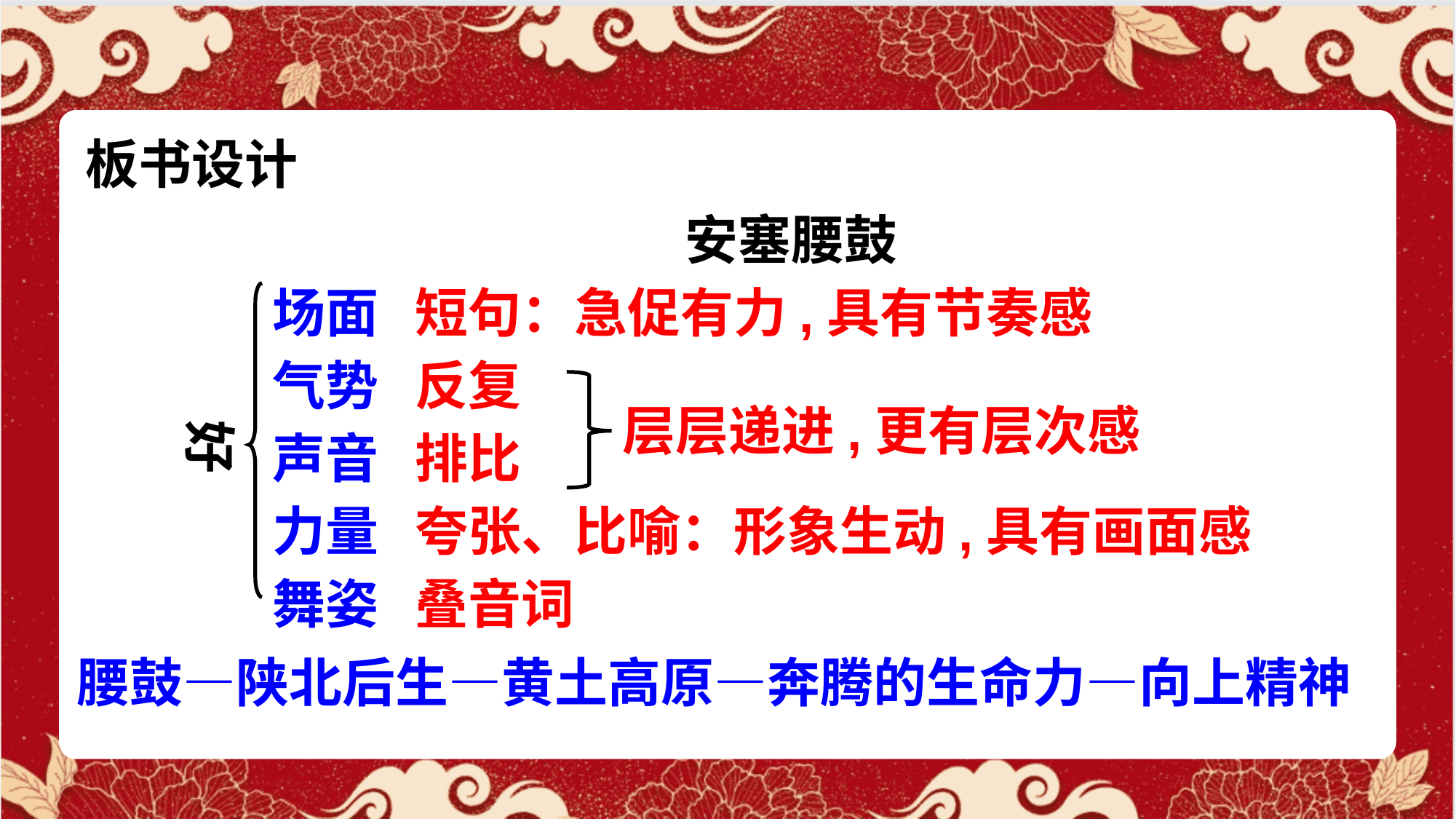

板书设计
安塞腰鼓
场面   短句：急促有力,具有节奏感
气势   反复
声音   排比
力量   夸张、比喻：形象生动,具有画面感
舞姿   叠音词

层层递进,更有层次感
好
腰鼓—陕北后生—黄土高原—奔腾的生命力—向上精神